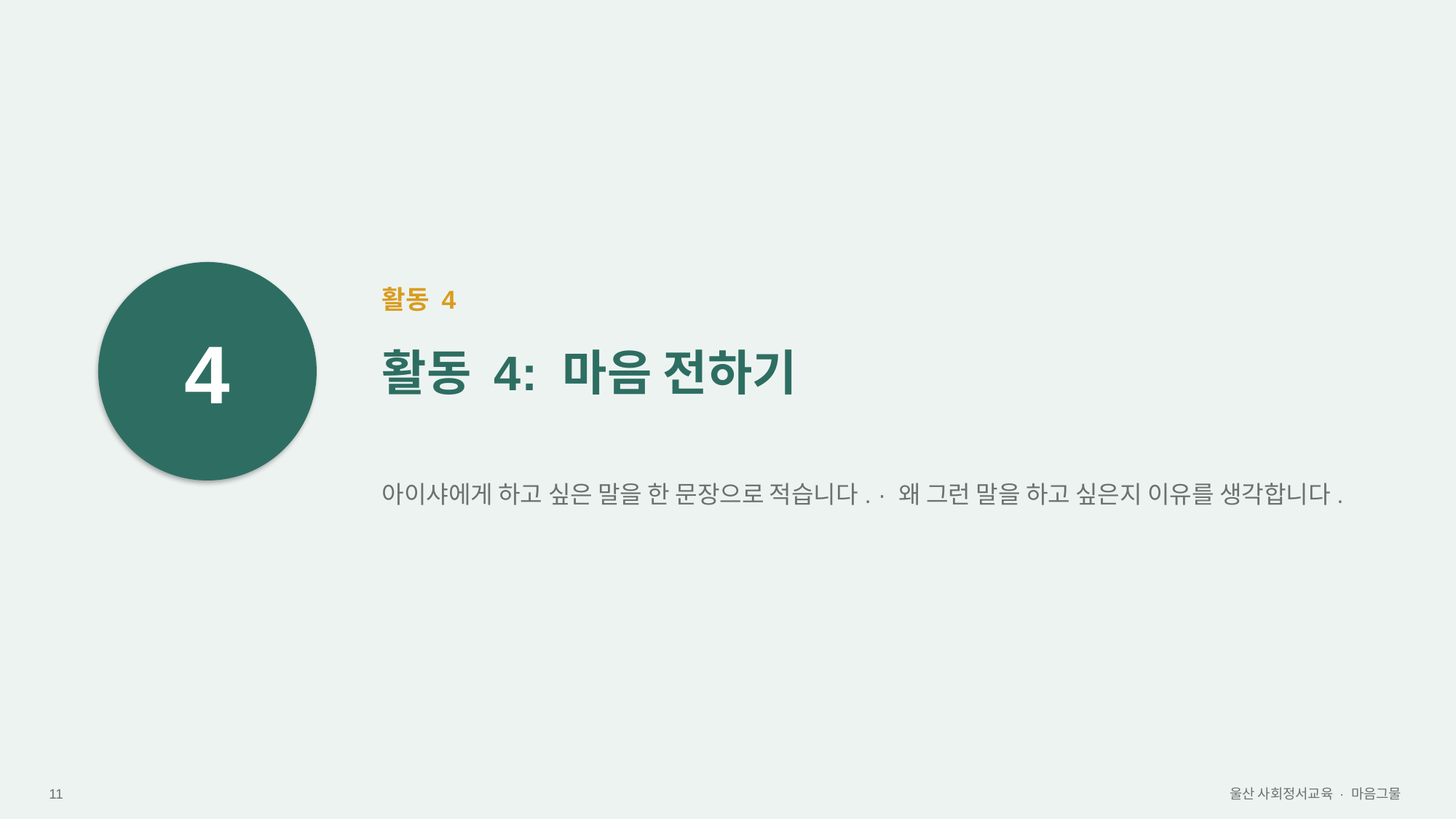

4
활동 4
활동 4: 마음 전하기
아이샤에게 하고 싶은 말을 한 문장으로 적습니다. · 왜 그런 말을 하고 싶은지 이유를 생각합니다.
11
울산 사회정서교육 · 마음그물